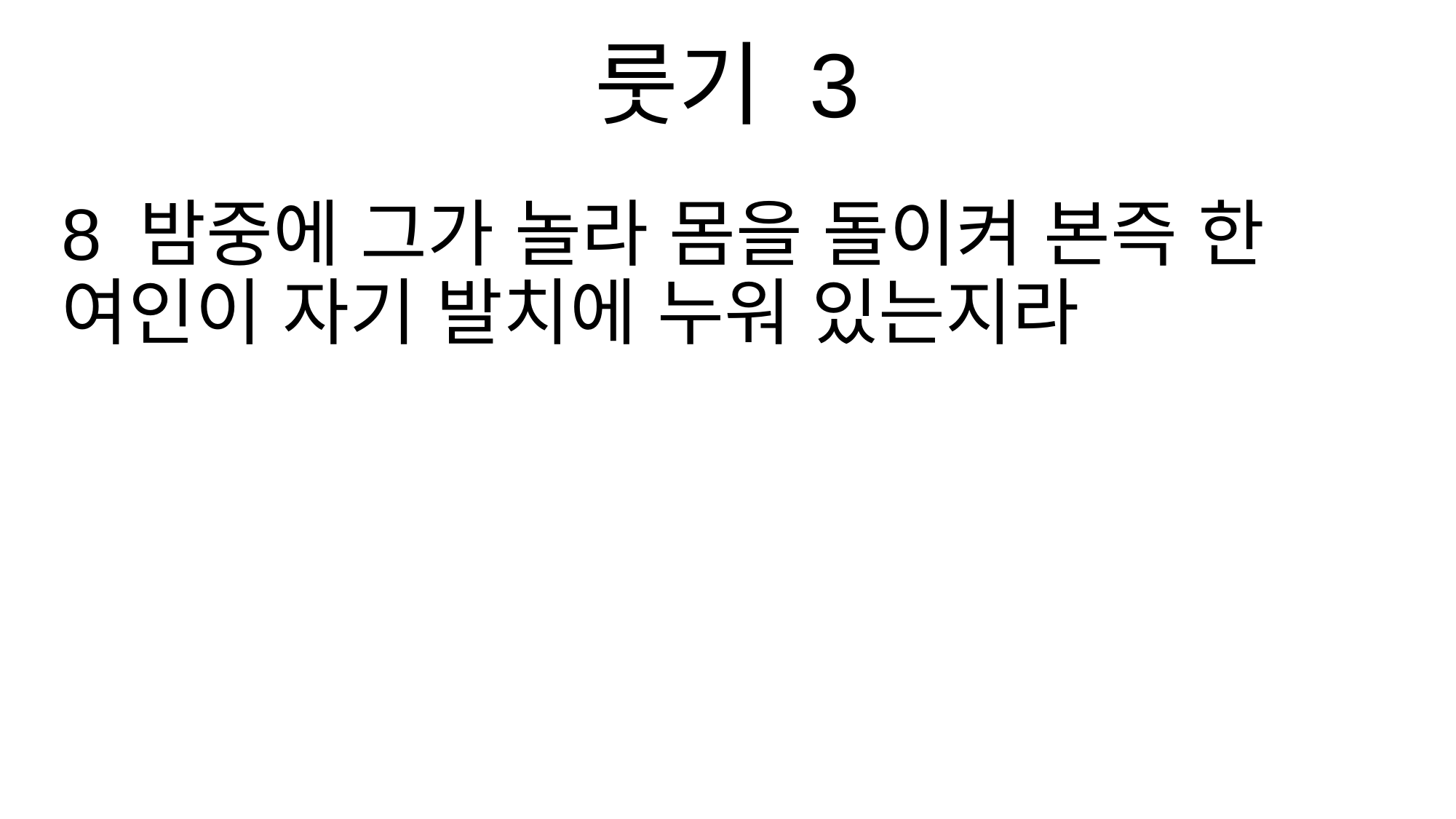

룻기 3
8 밤중에 그가 놀라 몸을 돌이켜 본즉 한 여인이 자기 발치에 누워 있는지라